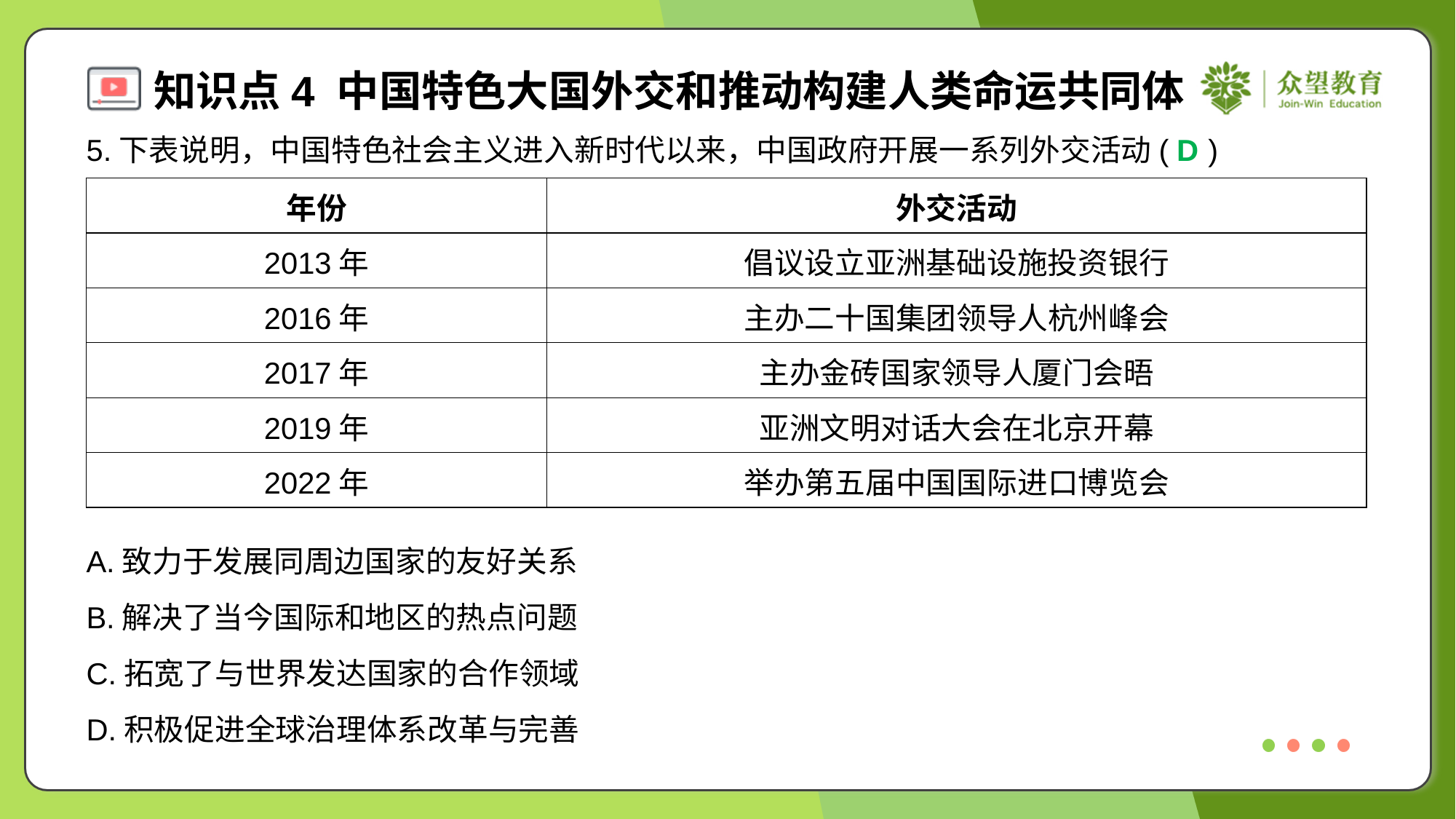

5.下表说明，中国特色社会主义进入新时代以来，中国政府开展一系列外交活动(     )
D
| 年份 | 外交活动 |
| --- | --- |
| 2013年 | 倡议设立亚洲基础设施投资银行 |
| 2016年 | 主办二十国集团领导人杭州峰会 |
| 2017年 | 主办金砖国家领导人厦门会晤 |
| 2019年 | 亚洲文明对话大会在北京开幕 |
| 2022年 | 举办第五届中国国际进口博览会 |
A.致力于发展同周边国家的友好关系
B.解决了当今国际和地区的热点问题
C.拓宽了与世界发达国家的合作领域
D.积极促进全球治理体系改革与完善